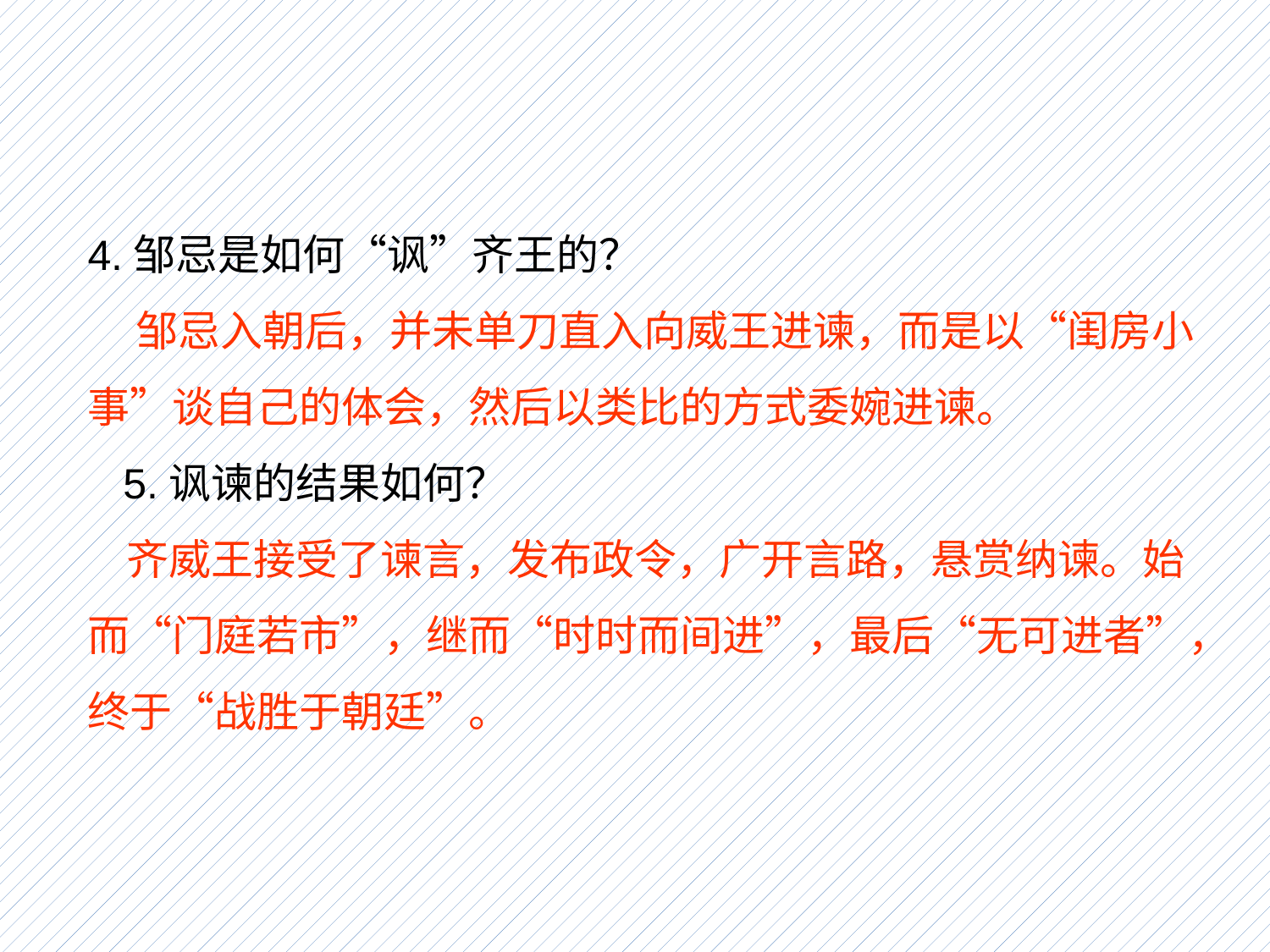

4.邹忌是如何“讽”齐王的？
    邹忌入朝后，并未单刀直入向威王进谏，而是以“闺房小事”谈自己的体会，然后以类比的方式委婉进谏。
   5.讽谏的结果如何？
   齐威王接受了谏言，发布政令，广开言路，悬赏纳谏。始而“门庭若市”，继而“时时而间进”，最后“无可进者”，终于“战胜于朝廷”。